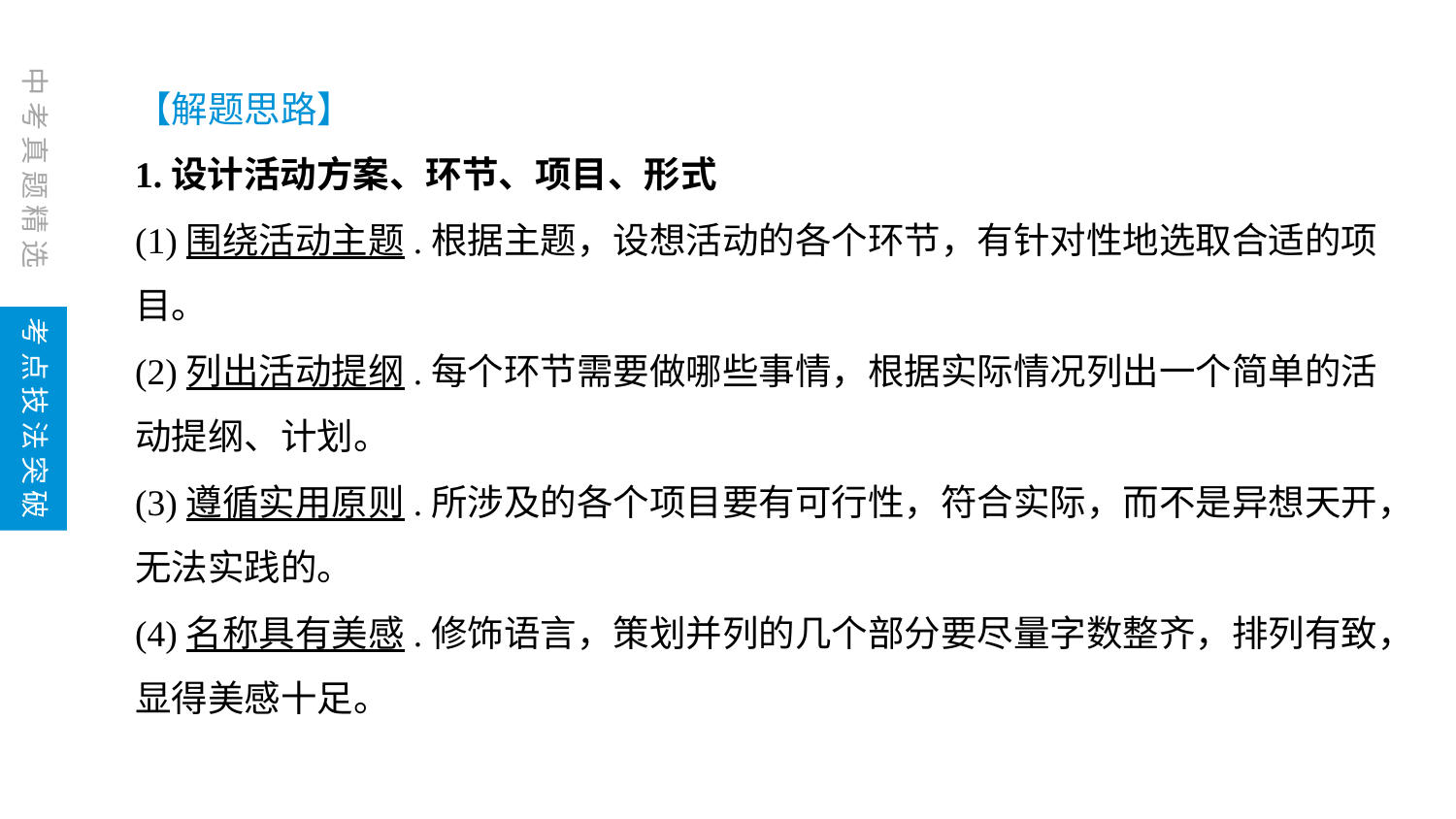

【解题思路】
1.设计活动方案、环节、项目、形式
(1)围绕活动主题.根据主题，设想活动的各个环节，有针对性地选取合适的项目。
(2)列出活动提纲.每个环节需要做哪些事情，根据实际情况列出一个简单的活动提纲、计划。
(3)遵循实用原则.所涉及的各个项目要有可行性，符合实际，而不是异想天开，无法实践的。
(4)名称具有美感.修饰语言，策划并列的几个部分要尽量字数整齐，排列有致，显得美感十足。